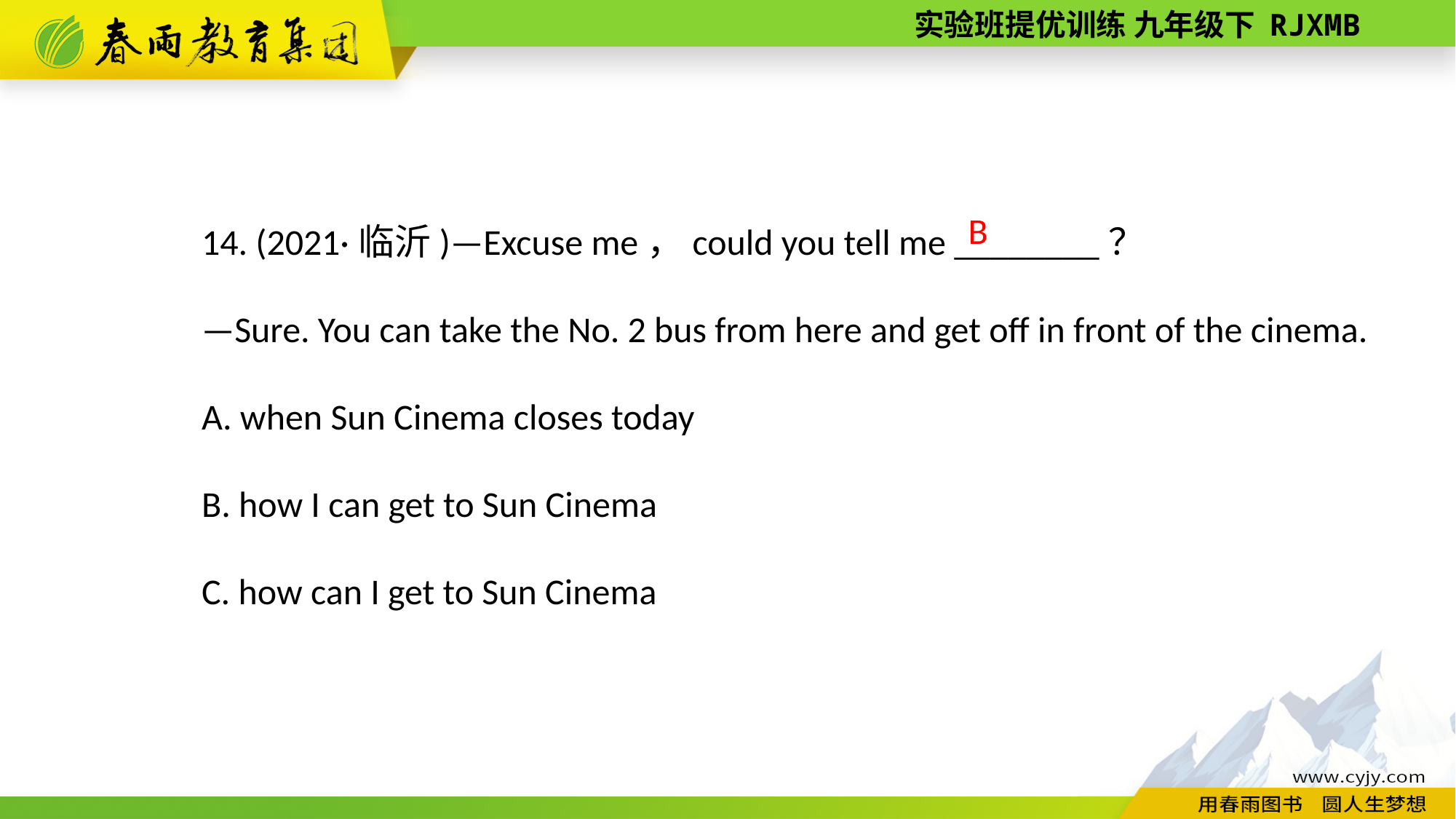

14. (2021·临沂)—Excuse me，could you tell me ________？
—Sure. You can take the No. 2 bus from here and get off in front of the cinema.
A. when Sun Cinema closes today
B. how I can get to Sun Cinema
C. how can I get to Sun Cinema
 B